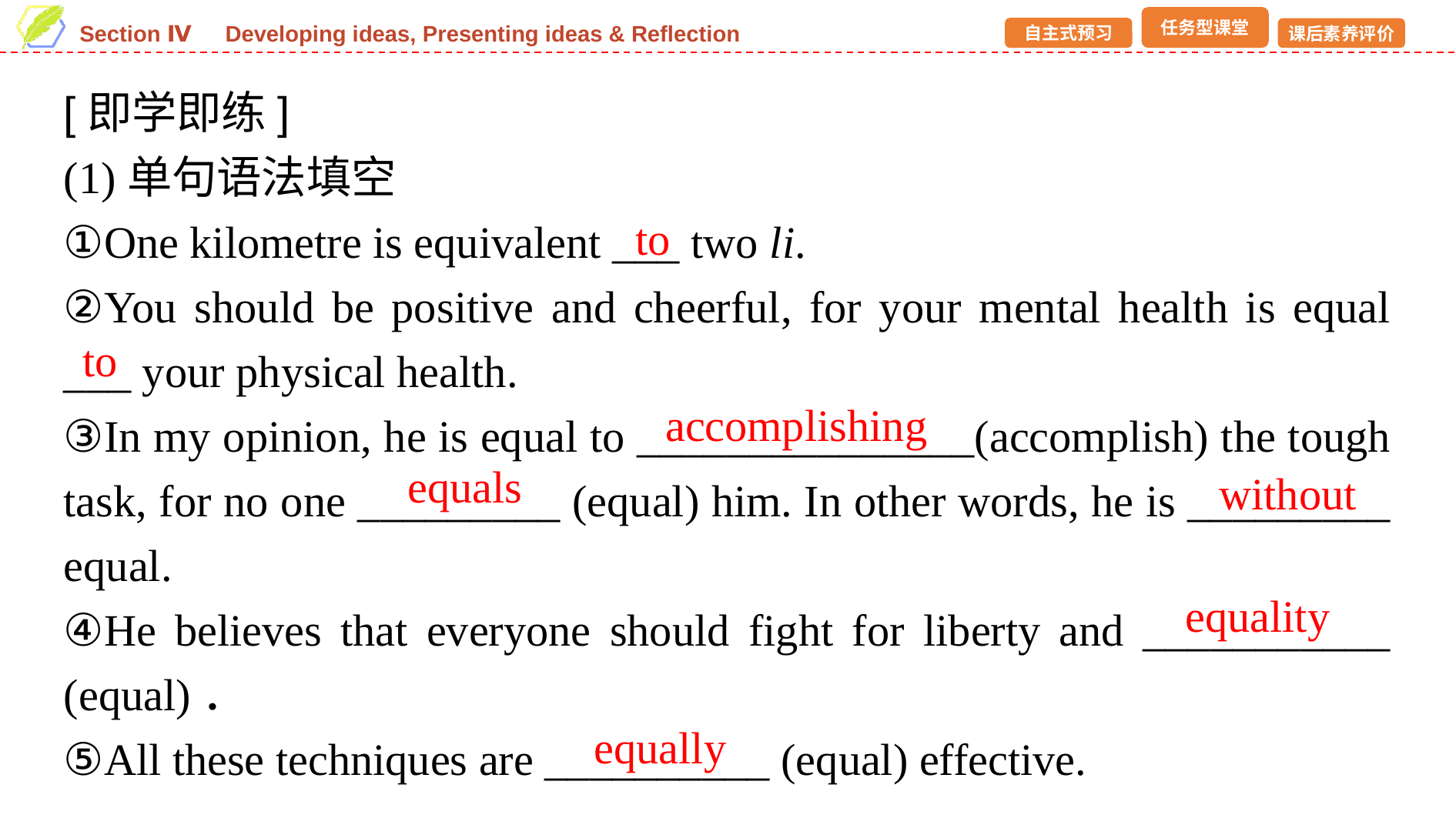

[即学即练]
(1)单句语法填空
①One kilometre is equivalent ___ two li.
②You should be positive and cheerful, for your mental health is equal ___ your physical health.
③In my opinion, he is equal to _______________(accomplish) the tough task, for no one _________ (equal) him. In other words, he is _________ equal.
④He believes that everyone should fight for liberty and ___________ (equal)．
⑤All these techniques are __________ (equal) effective.
to
to
accomplishing
equals
without
equality
equally